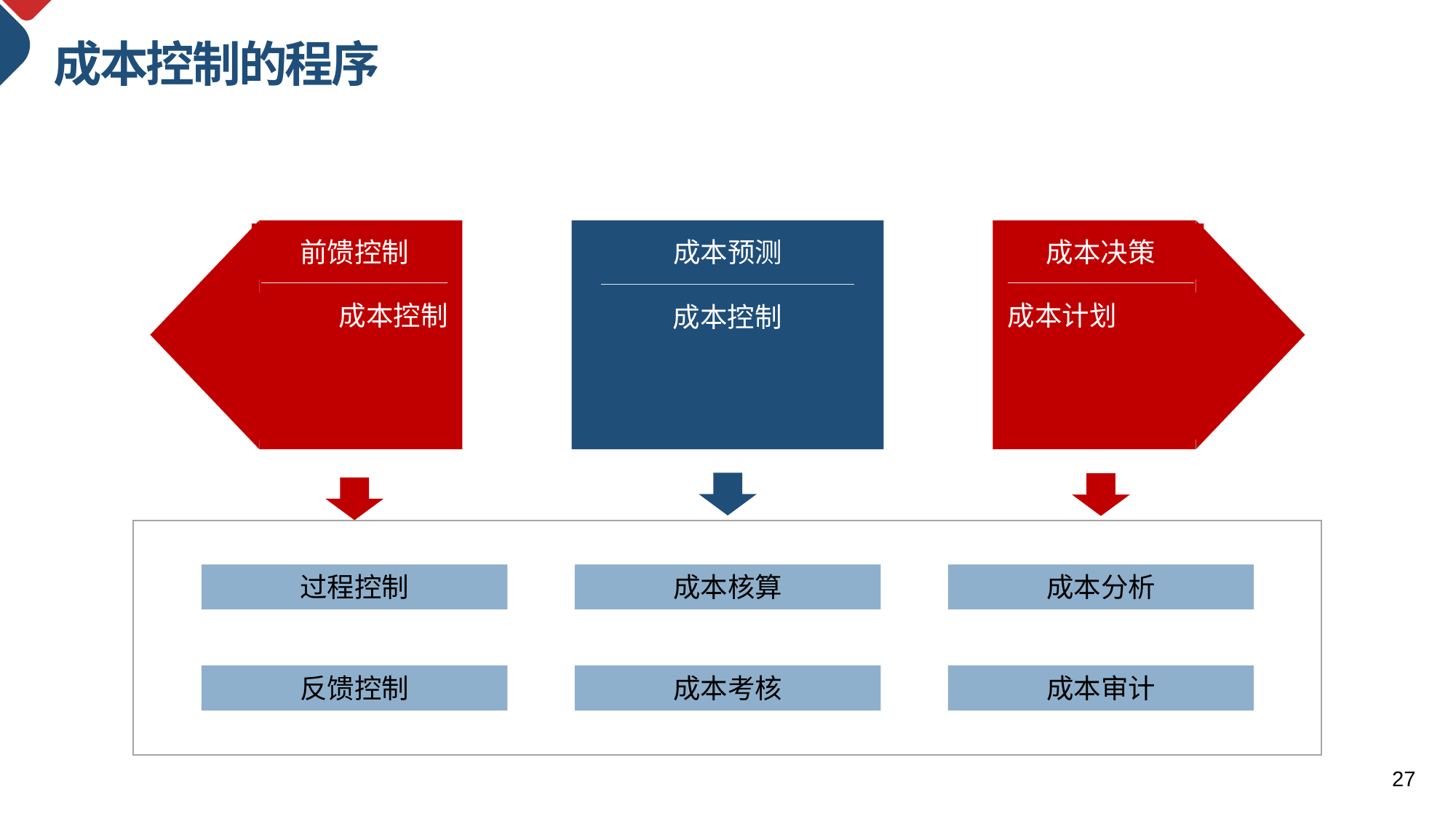

成本控制的程序

成本预测
前馈控制
成本决策

成本控制
成本计划
成本控制

过程控制
成本核算
成本分析
反馈控制
成本考核
成本审计